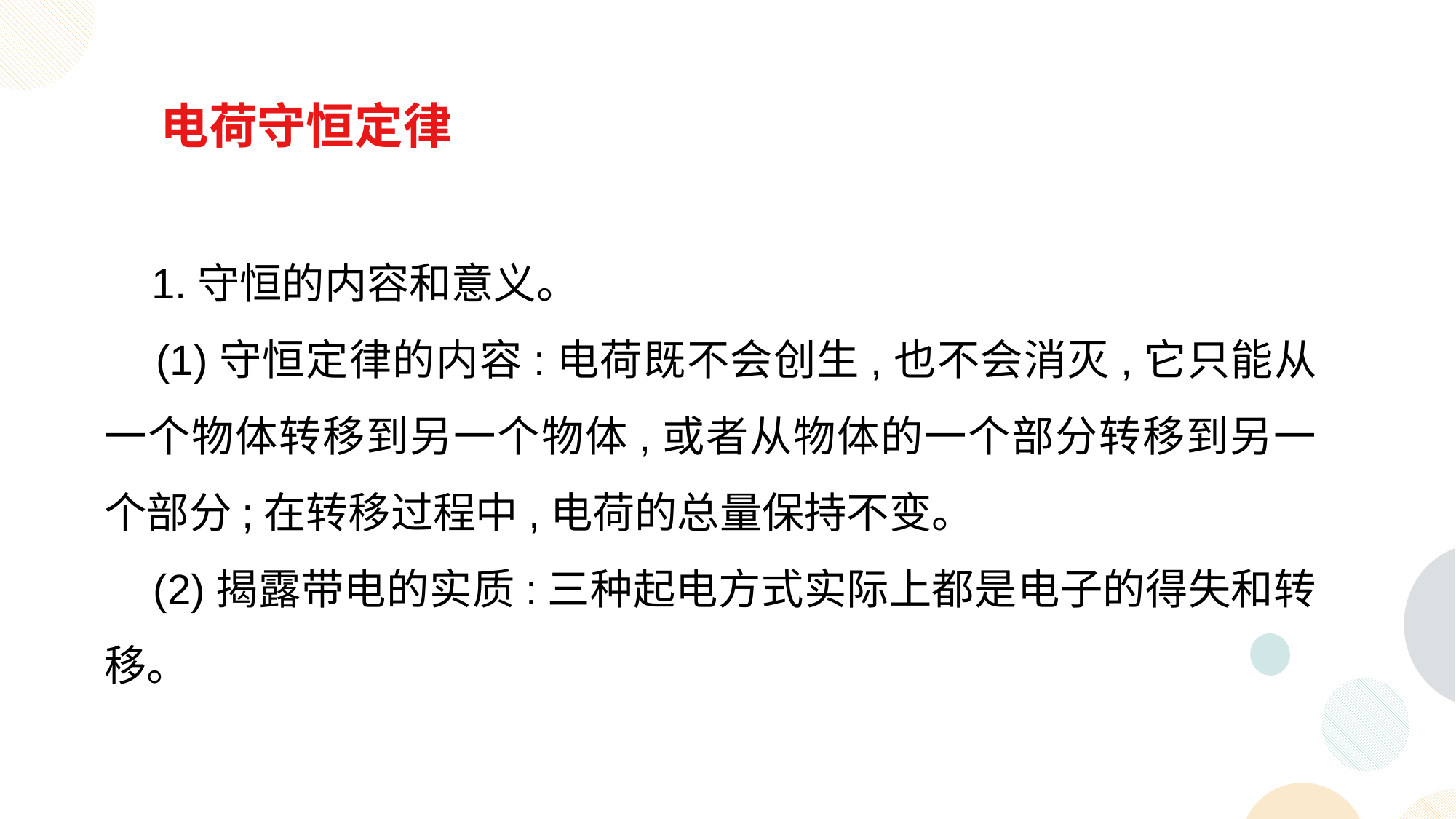

电荷守恒定律

    1.守恒的内容和意义。
    (1)守恒定律的内容:电荷既不会创生,也不会消灭,它只能从一个物体转移到另一个物体,或者从物体的一个部分转移到另一个部分;在转移过程中,电荷的总量保持不变。
    (2)揭露带电的实质:三种起电方式实际上都是电子的得失和转移。